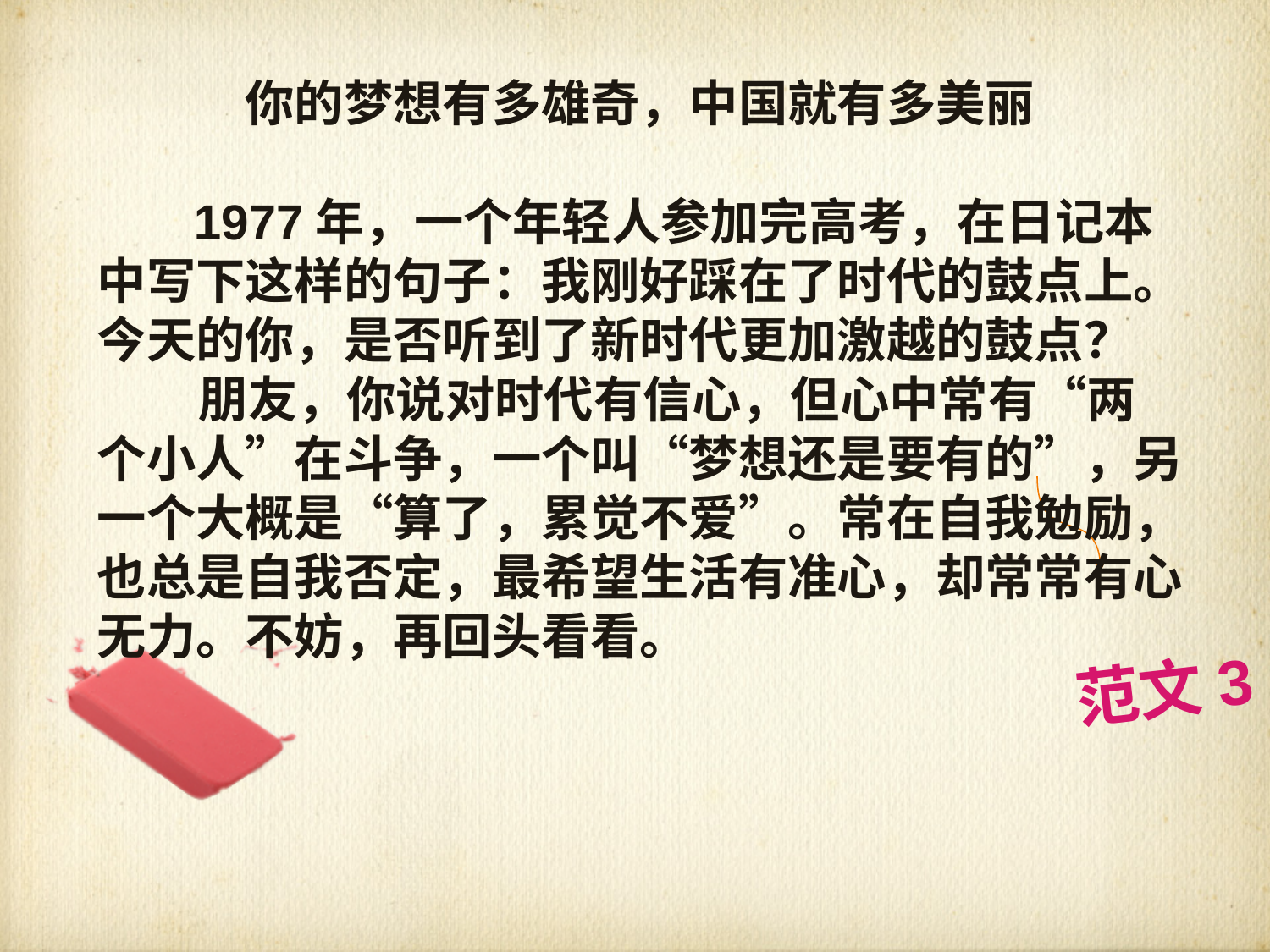

你的梦想有多雄奇，中国就有多美丽

       1977年，一个年轻人参加完高考，在日记本中写下这样的句子：我刚好踩在了时代的鼓点上。今天的你，是否听到了新时代更加激越的鼓点？
        朋友，你说对时代有信心，但心中常有“两个小人”在斗争，一个叫“梦想还是要有的”，另一个大概是“算了，累觉不爱”。常在自我勉励，也总是自我否定，最希望生活有准心，却常常有心无力。不妨，再回头看看。
范文3